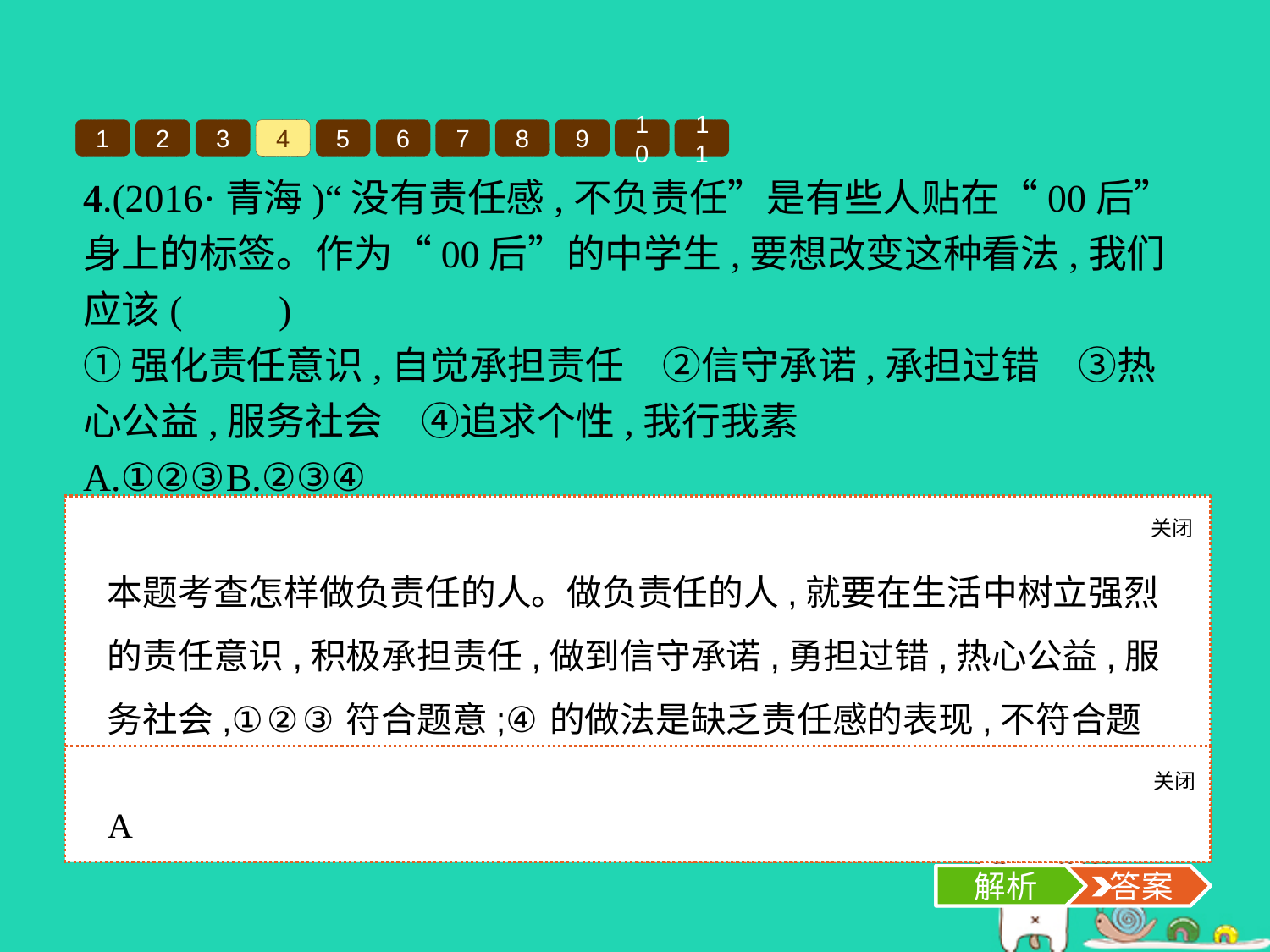

1
2
3
4
5
6
7
8
9
10
11
4.(2016·青海)“没有责任感,不负责任”是有些人贴在“00后”身上的标签。作为“00后”的中学生,要想改变这种看法,我们应该(　　)
①强化责任意识,自觉承担责任　②信守承诺,承担过错　③热心公益,服务社会　④追求个性,我行我素
A.①②③	B.②③④
C.①③④	D.①②④

关闭
解析

本题考查怎样做负责任的人。做负责任的人,就要在生活中树立强烈的责任意识,积极承担责任,做到信守承诺,勇担过错,热心公益,服务社会,①②③符合题意;④的做法是缺乏责任感的表现,不符合题意,应排除。故选A项。

关闭
解析
  答案

A
解析
  答案